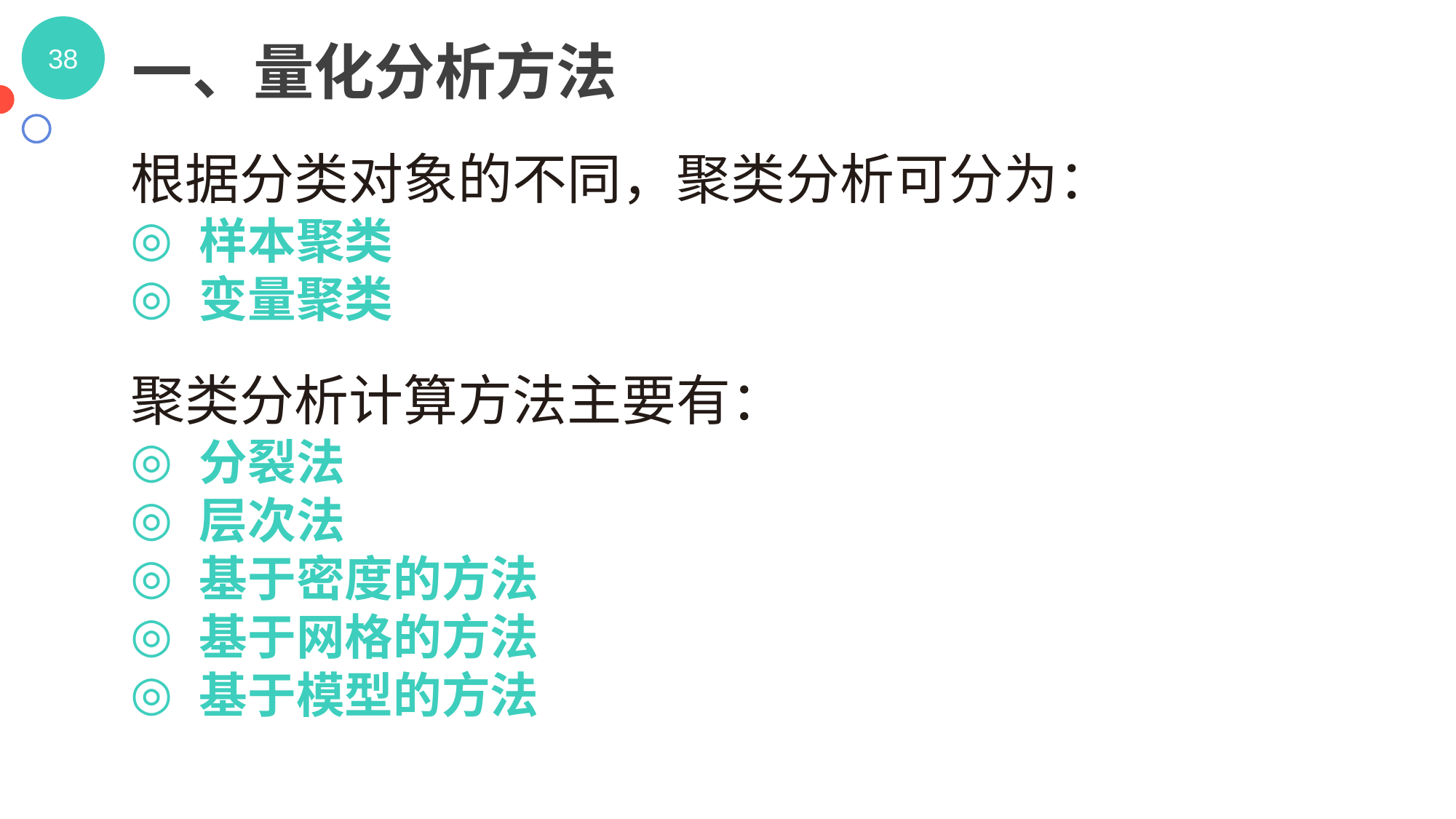

一、量化分析方法
根据分类对象的不同，聚类分析可分为：
样本聚类
变量聚类
聚类分析计算方法主要有：
分裂法
层次法
基于密度的方法
基于网格的方法
基于模型的方法